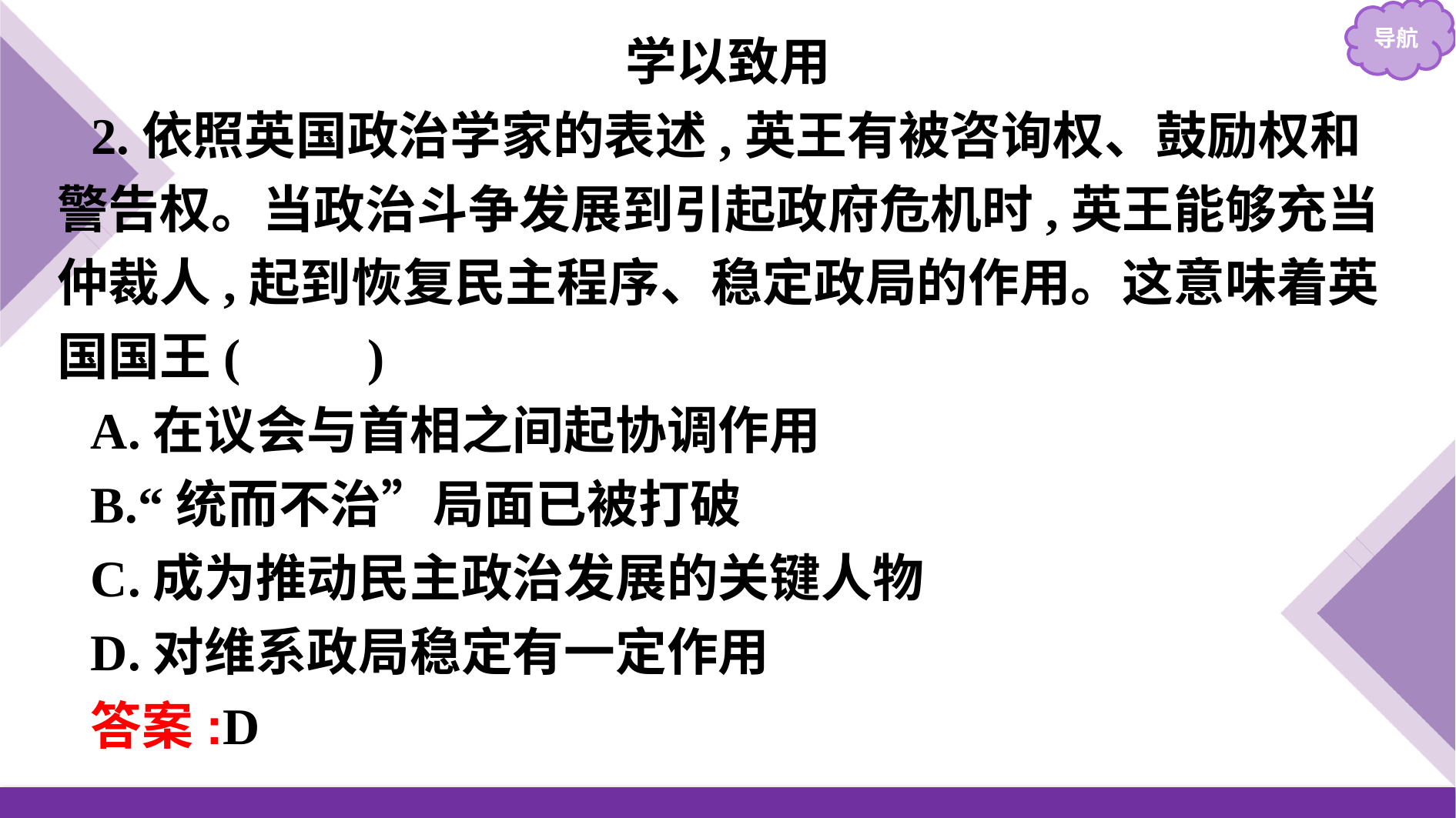

学以致用
2.依照英国政治学家的表述,英王有被咨询权、鼓励权和警告权。当政治斗争发展到引起政府危机时,英王能够充当仲裁人,起到恢复民主程序、稳定政局的作用。这意味着英国国王(　　)
A.在议会与首相之间起协调作用
B.“统而不治”局面已被打破
C.成为推动民主政治发展的关键人物
D.对维系政局稳定有一定作用
答案:D